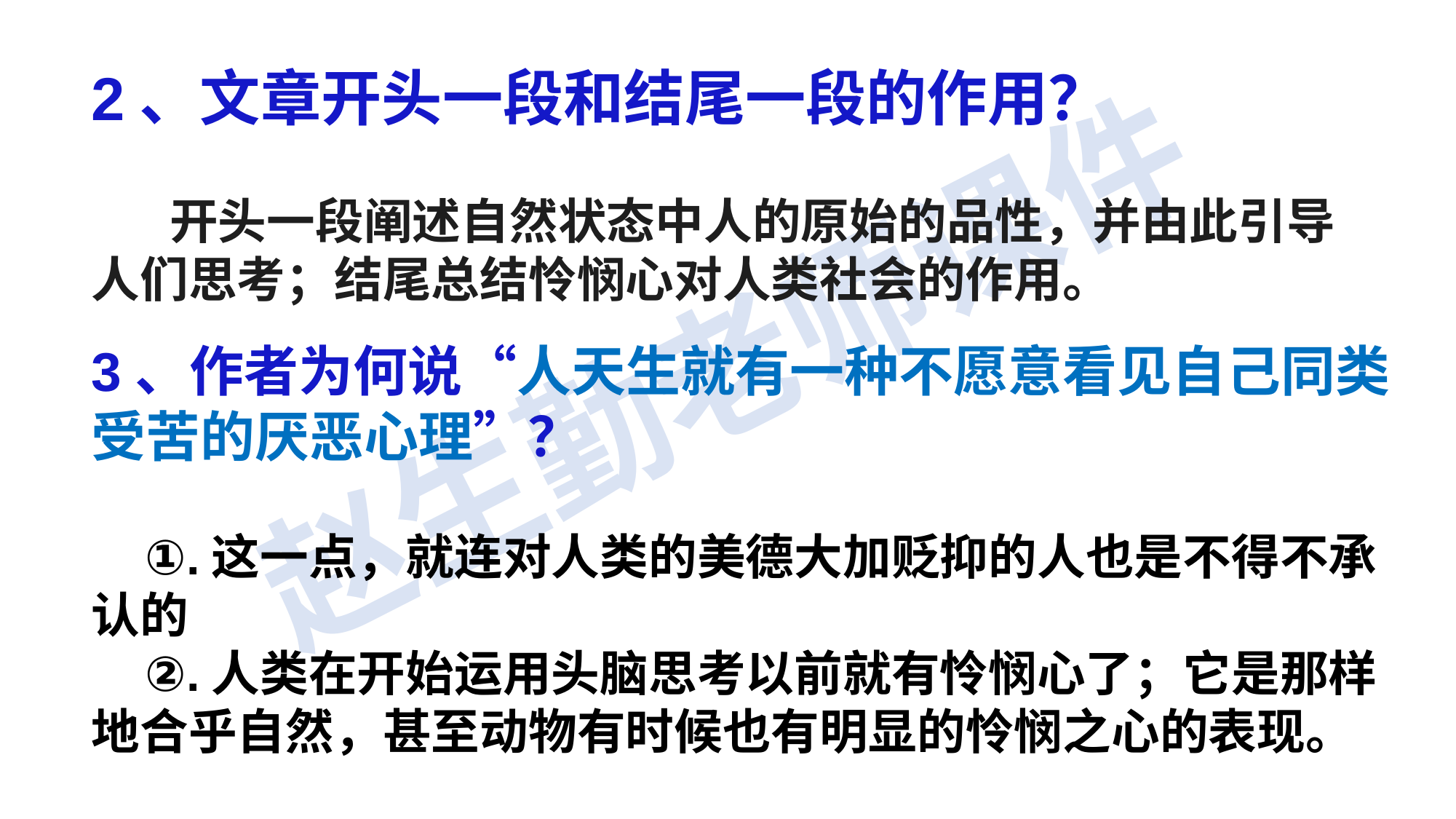

2、文章开头一段和结尾一段的作用？

      开头一段阐述自然状态中人的原始的品性，并由此引导人们思考；结尾总结怜悯心对人类社会的作用。
3、作者为何说“人天生就有一种不愿意看见自己同类受苦的厌恶心理”？

    ①.这一点，就连对人类的美德大加贬抑的人也是不得不承认的
    ②.人类在开始运用头脑思考以前就有怜悯心了；它是那样地合乎自然，甚至动物有时候也有明显的怜悯之心的表现。